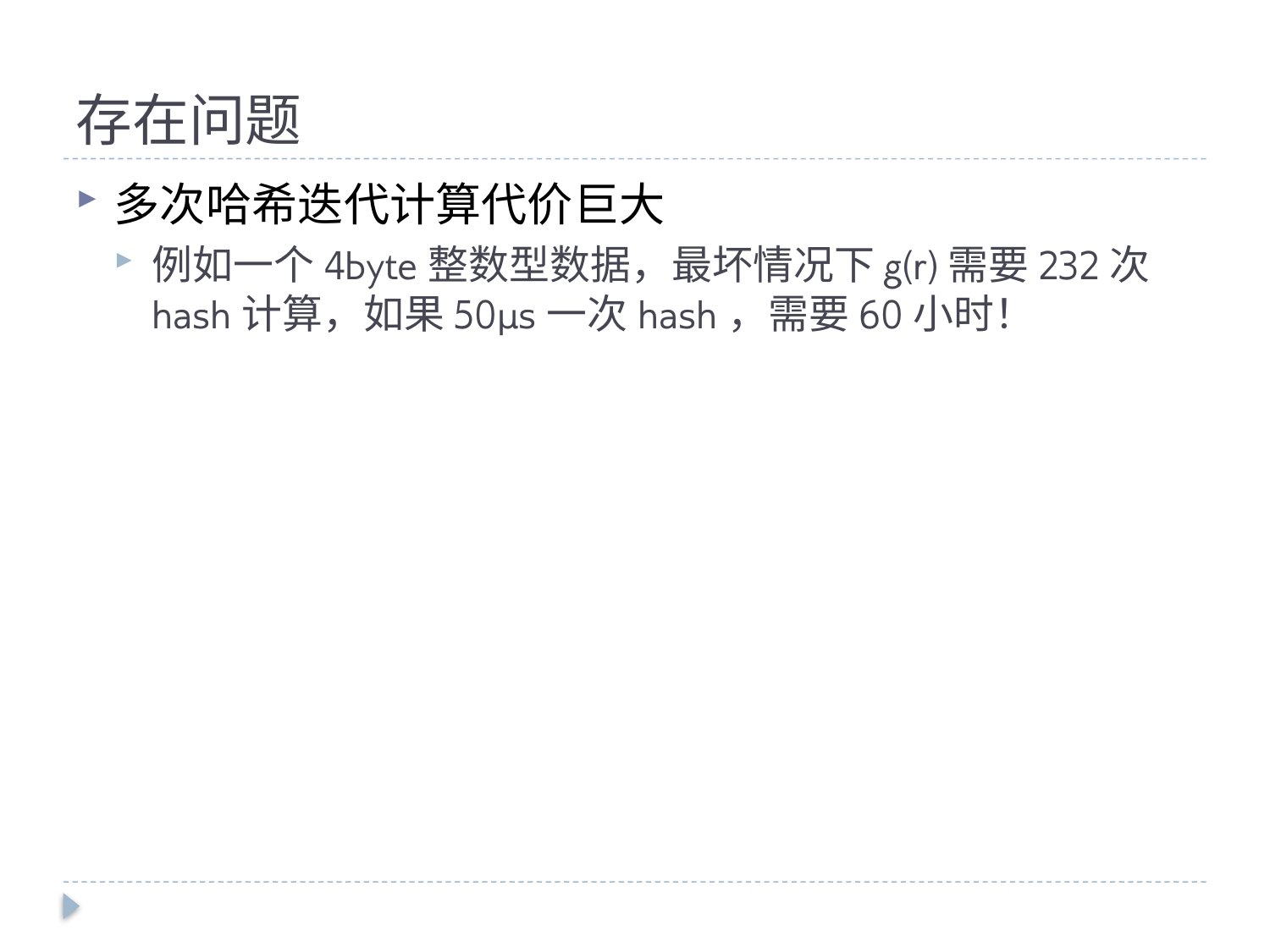

# 存在问题
多次哈希迭代计算代价巨大
例如一个4byte整数型数据，最坏情况下g(r)需要232次hash计算，如果50µs一次hash，需要60小时！